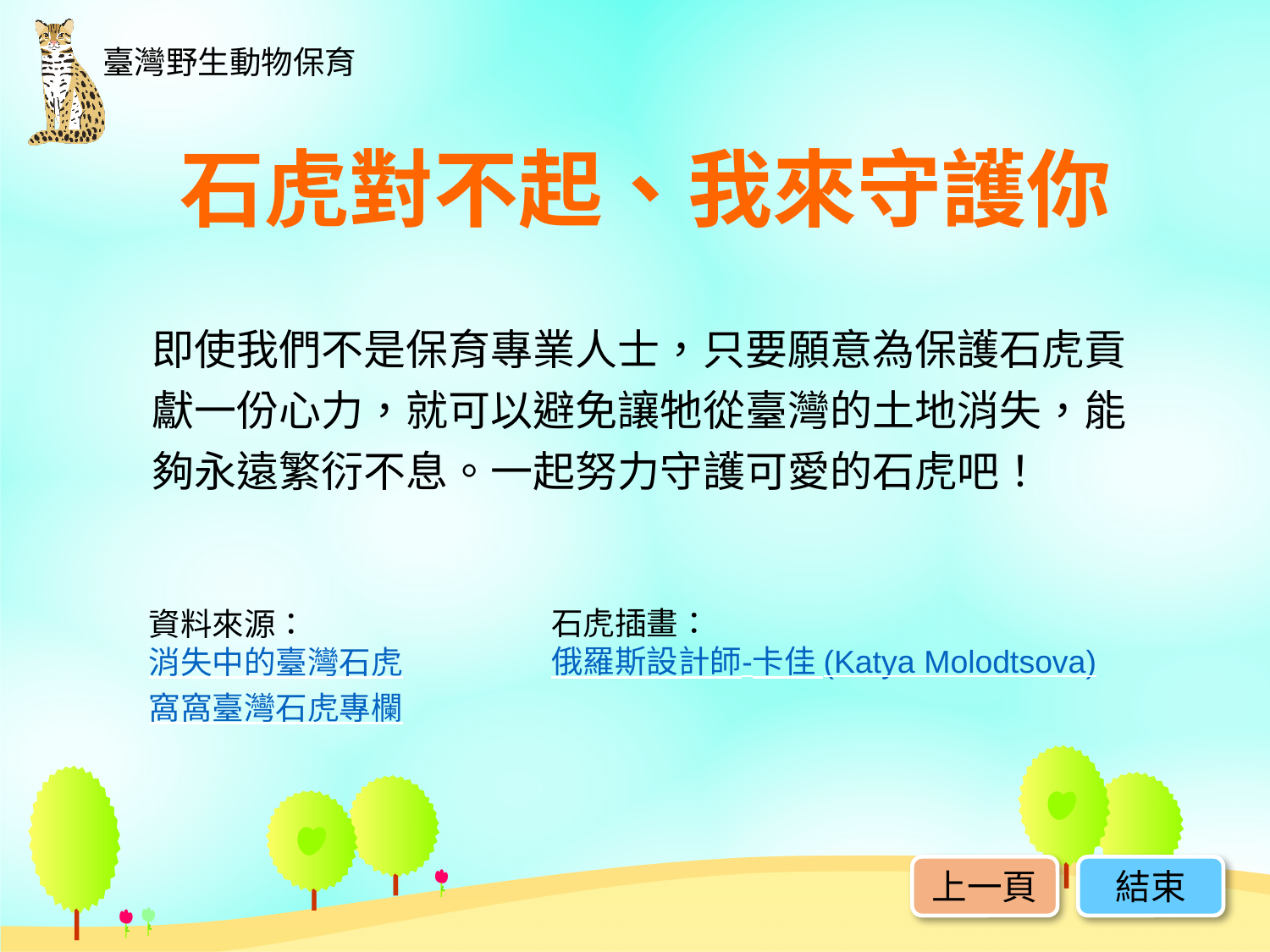

石虎對不起、我來守護你
即使我們不是保育專業人士，只要願意為保護石虎貢獻一份心力，就可以避免讓牠從臺灣的土地消失，能夠永遠繁衍不息。一起努力守護可愛的石虎吧！
資料來源：
消失中的臺灣石虎
窩窩臺灣石虎專欄
石虎插畫：
俄羅斯設計師-卡佳 (Katya Molodtsova)
上一頁
結束